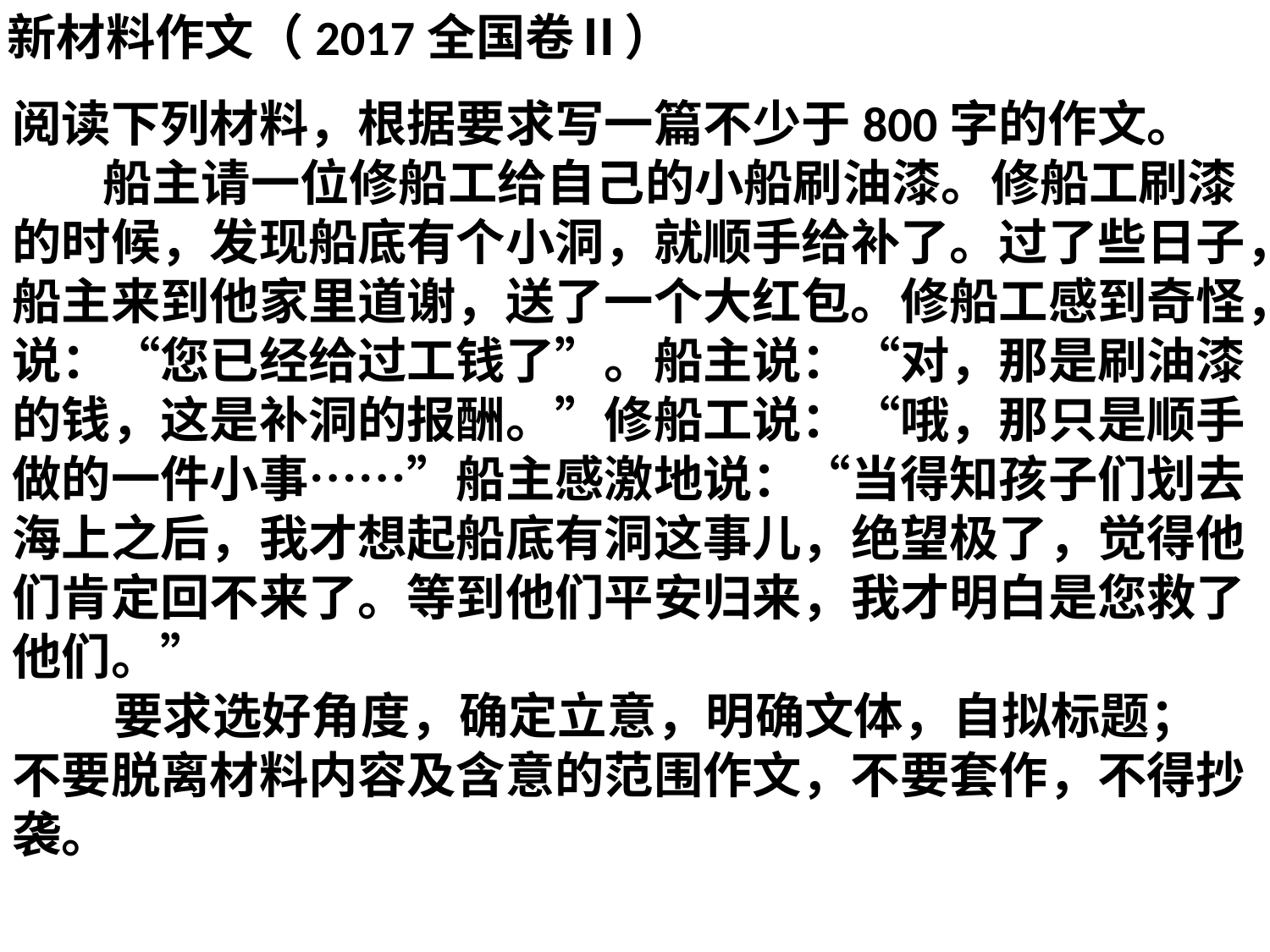

新材料作文（2017全国卷Ⅱ）
阅读下列材料，根据要求写一篇不少于800字的作文。
       船主请一位修船工给自己的小船刷油漆。修船工刷漆的时候，发现船底有个小洞，就顺手给补了。过了些日子，船主来到他家里道谢，送了一个大红包。修船工感到奇怪，说：“您已经给过工钱了”。船主说：“对，那是刷油漆的钱，这是补洞的报酬。”修船工说：“哦，那只是顺手做的一件小事……”船主感激地说：“当得知孩子们划去海上之后，我才想起船底有洞这事儿，绝望极了，觉得他们肯定回不来了。等到他们平安归来，我才明白是您救了他们。”
        要求选好角度，确定立意，明确文体，自拟标题； 不要脱离材料内容及含意的范围作文，不要套作，不得抄袭。